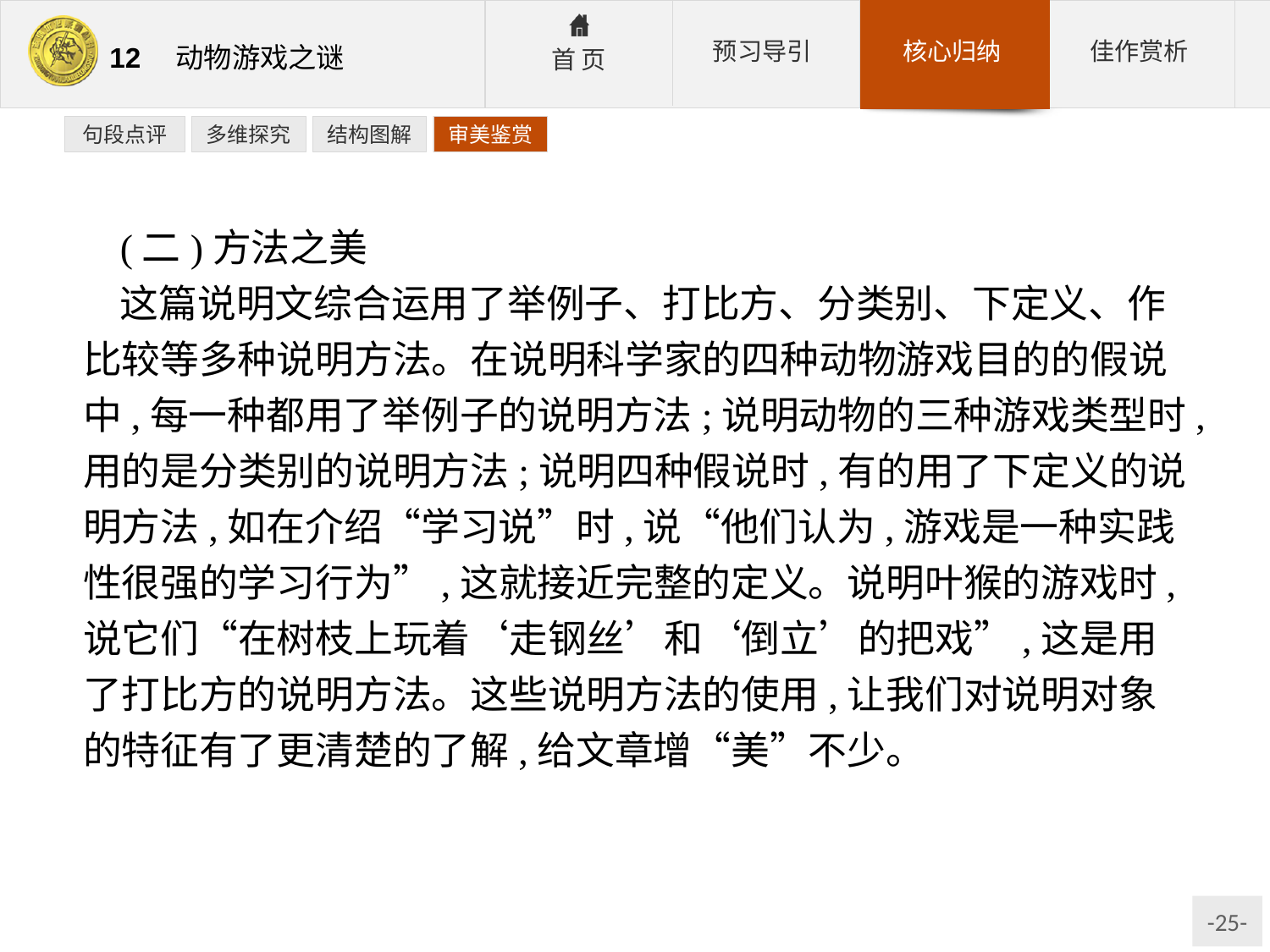

句段点评
多维探究
结构图解
审美鉴赏
(二)方法之美
这篇说明文综合运用了举例子、打比方、分类别、下定义、作比较等多种说明方法。在说明科学家的四种动物游戏目的的假说中,每一种都用了举例子的说明方法;说明动物的三种游戏类型时,用的是分类别的说明方法;说明四种假说时,有的用了下定义的说明方法,如在介绍“学习说”时,说“他们认为,游戏是一种实践性很强的学习行为”,这就接近完整的定义。说明叶猴的游戏时,说它们“在树枝上玩着‘走钢丝’和‘倒立’的把戏”,这是用了打比方的说明方法。这些说明方法的使用,让我们对说明对象的特征有了更清楚的了解,给文章增“美”不少。